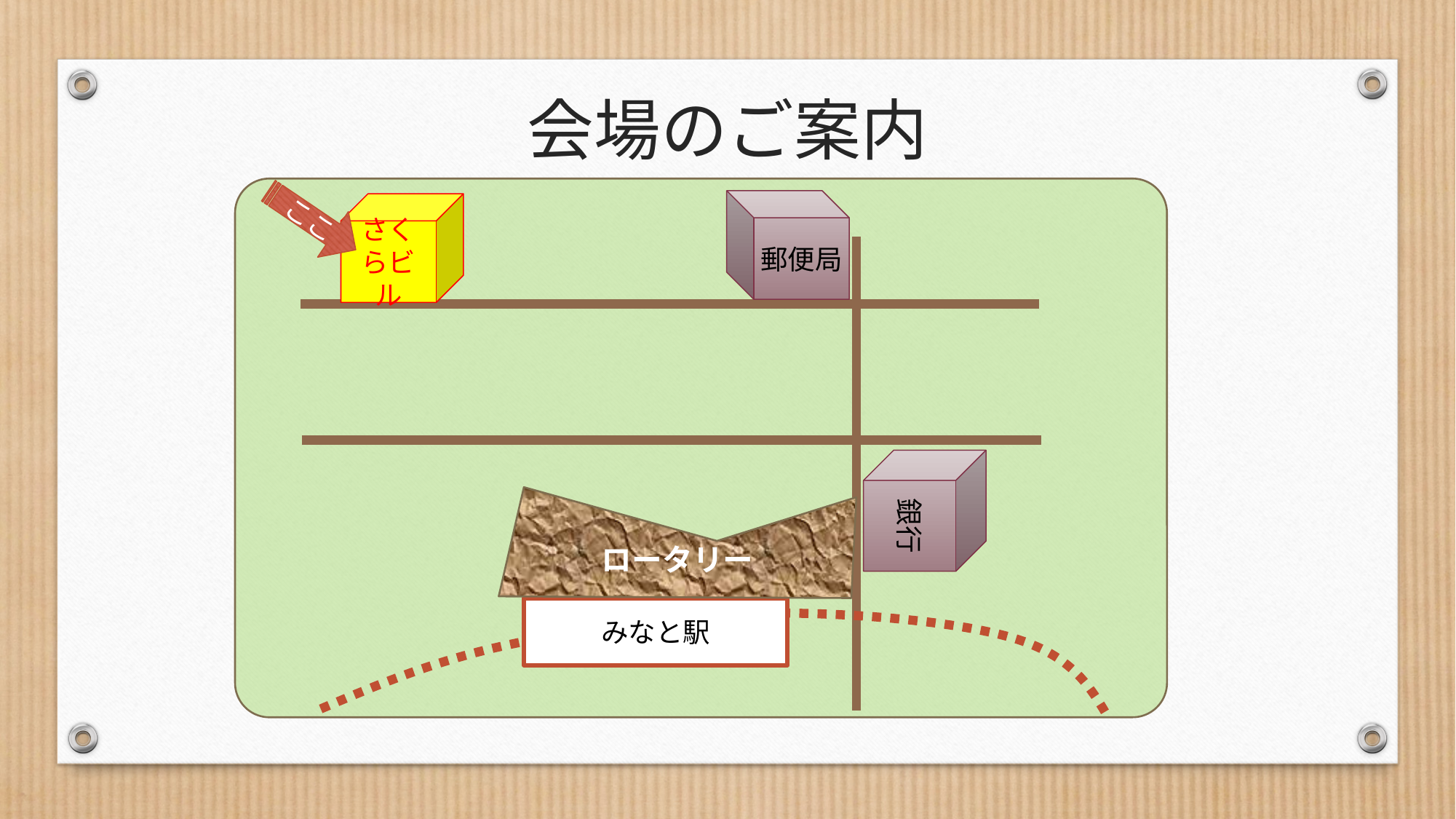

# 会場のご案内

郵便局
ここ
さくらビル
銀行

ロータリー
みなと駅